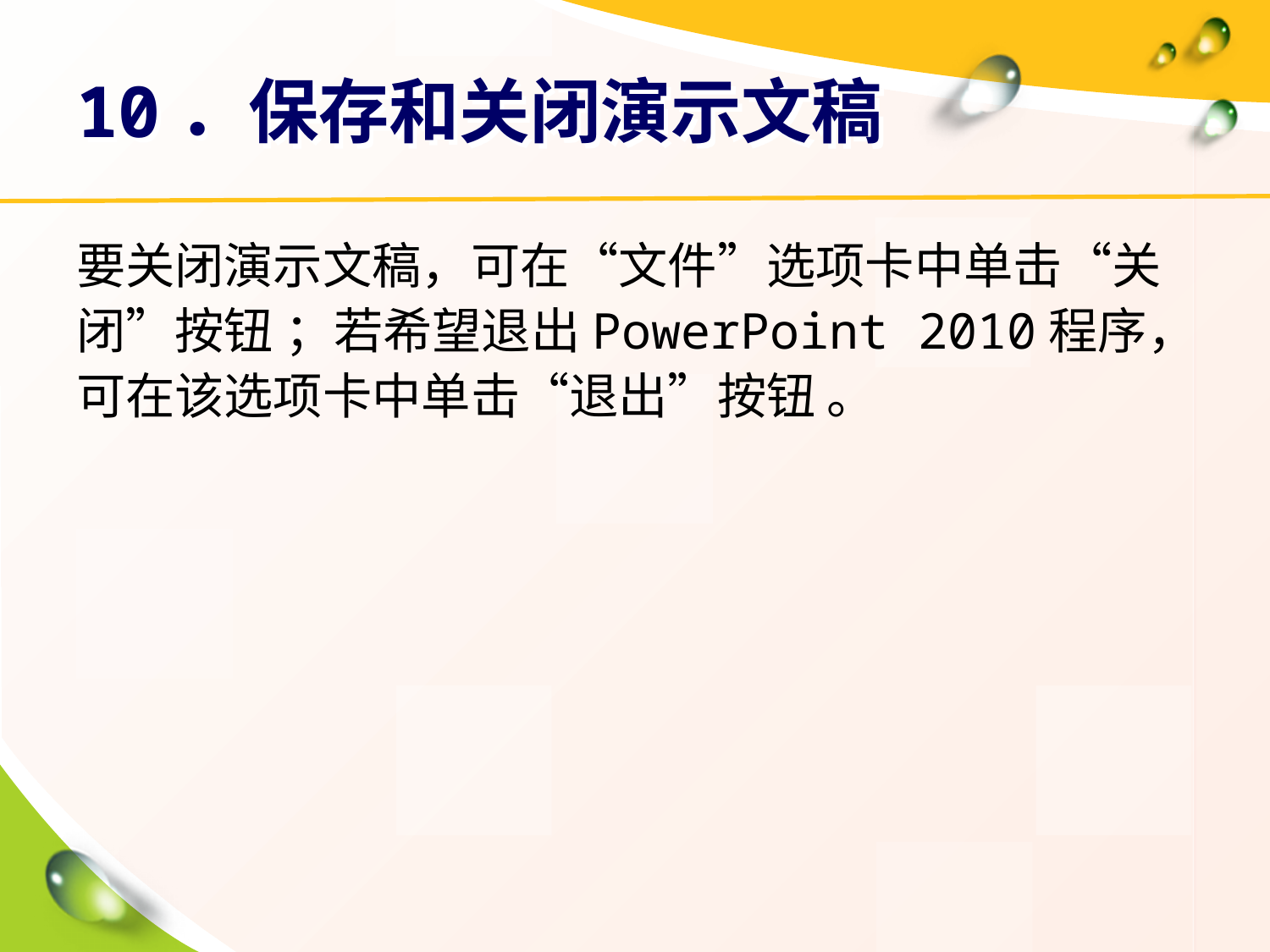

# 10．保存和关闭演示文稿
要关闭演示文稿，可在“文件”选项卡中单击“关闭”按钮 ；若希望退出PowerPoint 2010程序，可在该选项卡中单击“退出”按钮 。